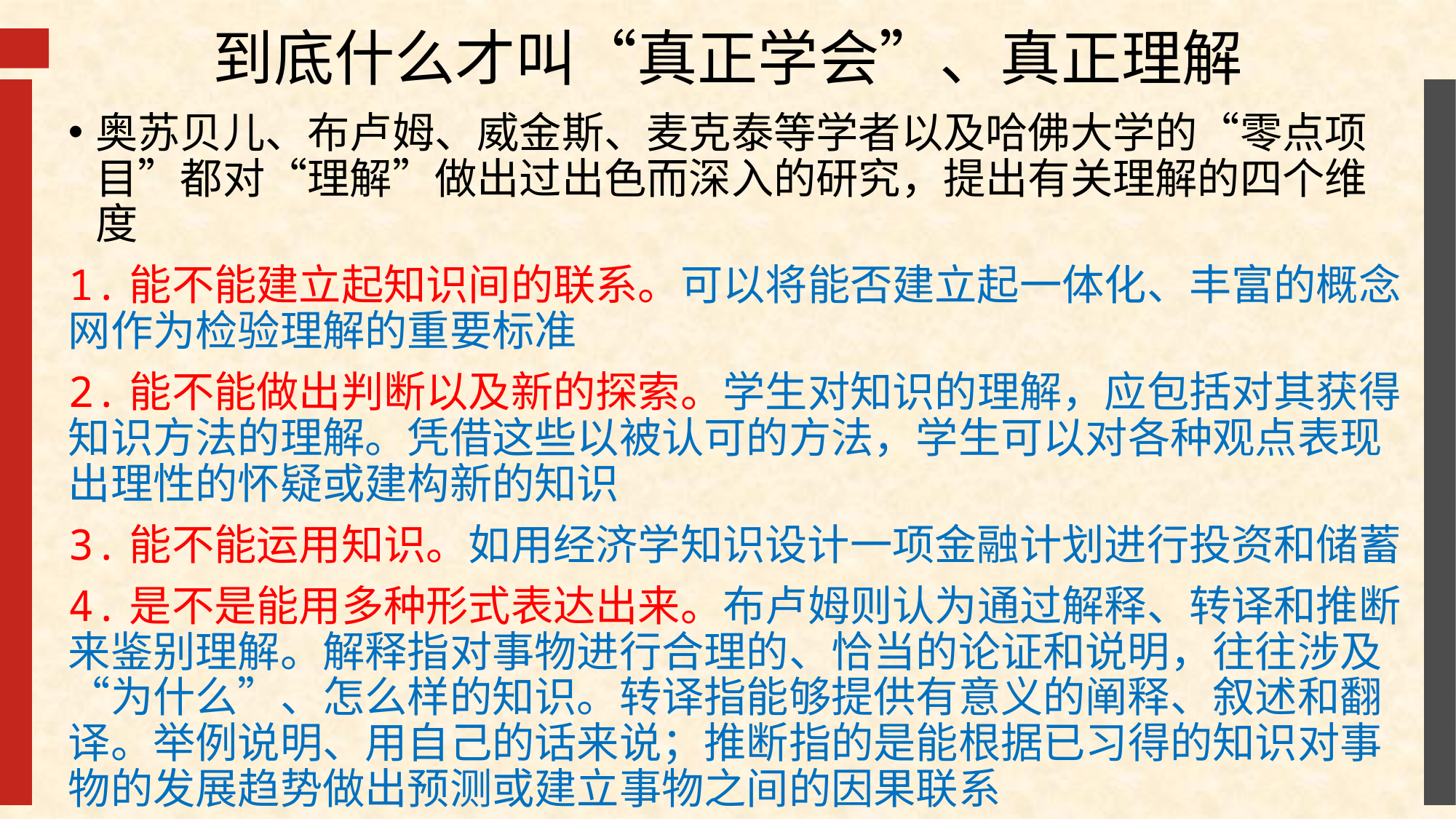

# 到底什么才叫“真正学会”、真正理解

奥苏贝儿、布卢姆、威金斯、麦克泰等学者以及哈佛大学的“零点项目”都对“理解”做出过出色而深入的研究，提出有关理解的四个维度
1.能不能建立起知识间的联系。可以将能否建立起一体化、丰富的概念网作为检验理解的重要标准
2.能不能做出判断以及新的探索。学生对知识的理解，应包括对其获得知识方法的理解。凭借这些以被认可的方法，学生可以对各种观点表现出理性的怀疑或建构新的知识
3.能不能运用知识。如用经济学知识设计一项金融计划进行投资和储蓄
4.是不是能用多种形式表达出来。布卢姆则认为通过解释、转译和推断来鉴别理解。解释指对事物进行合理的、恰当的论证和说明，往往涉及“为什么”、怎么样的知识。转译指能够提供有意义的阐释、叙述和翻译。举例说明、用自己的话来说；推断指的是能根据已习得的知识对事物的发展趋势做出预测或建立事物之间的因果联系